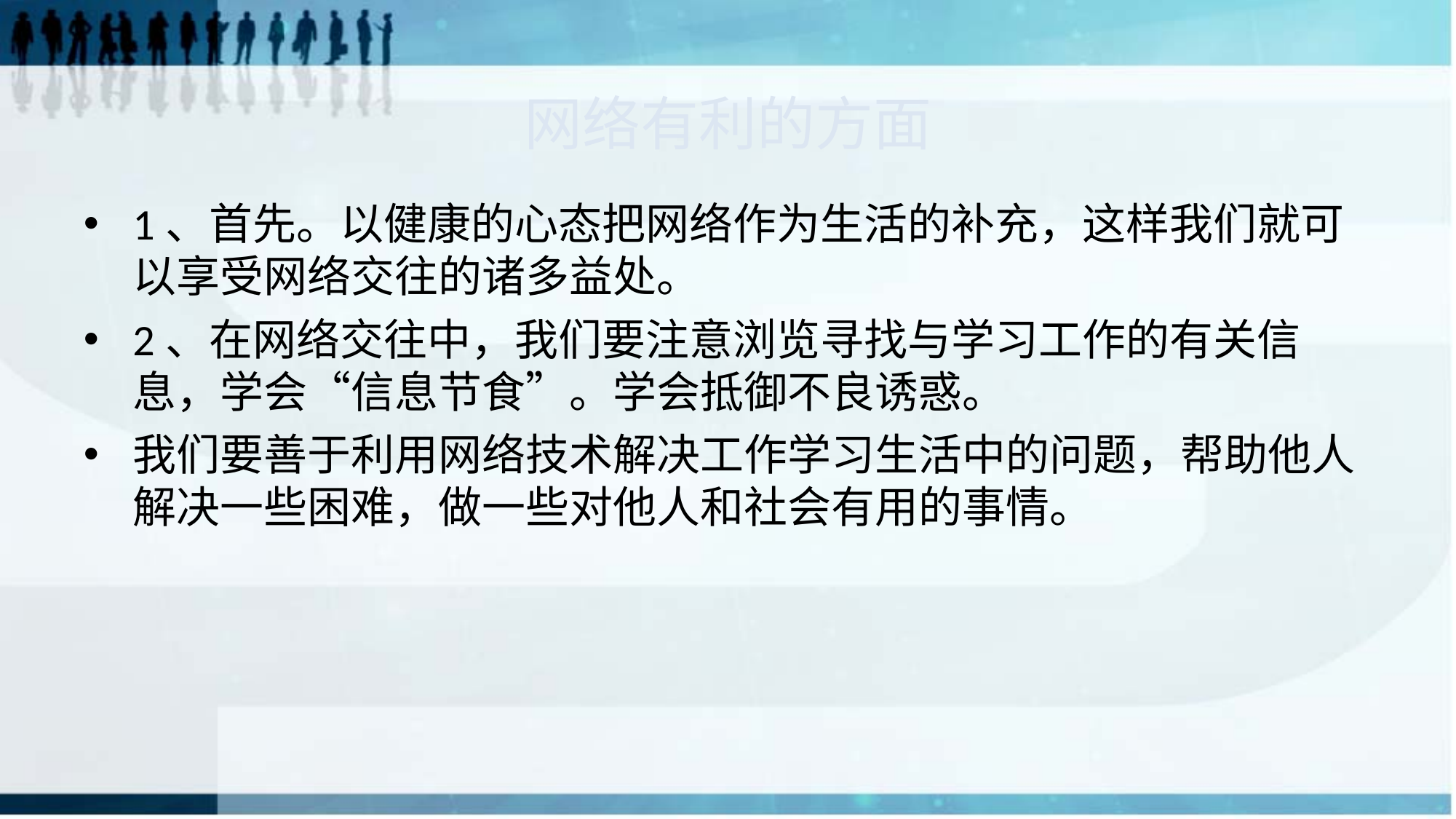

# 网络有利的方面
1、首先。以健康的心态把网络作为生活的补充，这样我们就可以享受网络交往的诸多益处。
2、在网络交往中，我们要注意浏览寻找与学习工作的有关信息，学会“信息节食”。学会抵御不良诱惑。
我们要善于利用网络技术解决工作学习生活中的问题，帮助他人解决一些困难，做一些对他人和社会有用的事情。